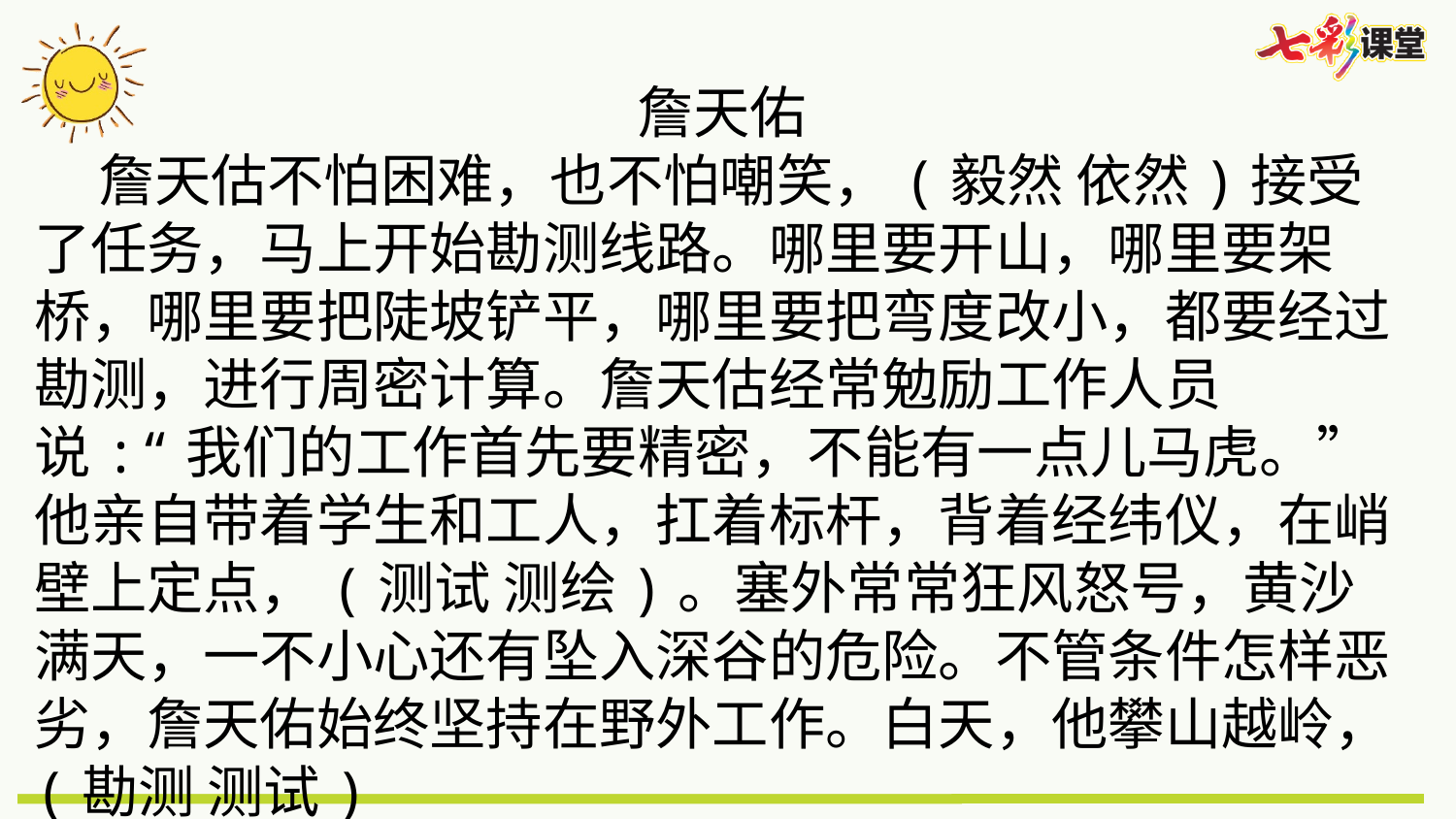

詹天佑
    詹天估不怕困难，也不怕嘲笑，(毅然 依然)接受了任务，马上开始勘测线路。哪里要开山，哪里要架桥，哪里要把陡坡铲平，哪里要把弯度改小，都要经过勘测，进行周密计算。詹天估经常勉励工作人员说:“我们的工作首先要精密，不能有一点儿马虎。”他亲自带着学生和工人，扛着标杆，背着经纬仪，在峭壁上定点，(测试 测绘)。塞外常常狂风怒号，黄沙满天，一不小心还有坠入深谷的危险。不管条件怎样恶劣，詹天佑始终坚持在野外工作。白天，他攀山越岭，(勘测 测试)